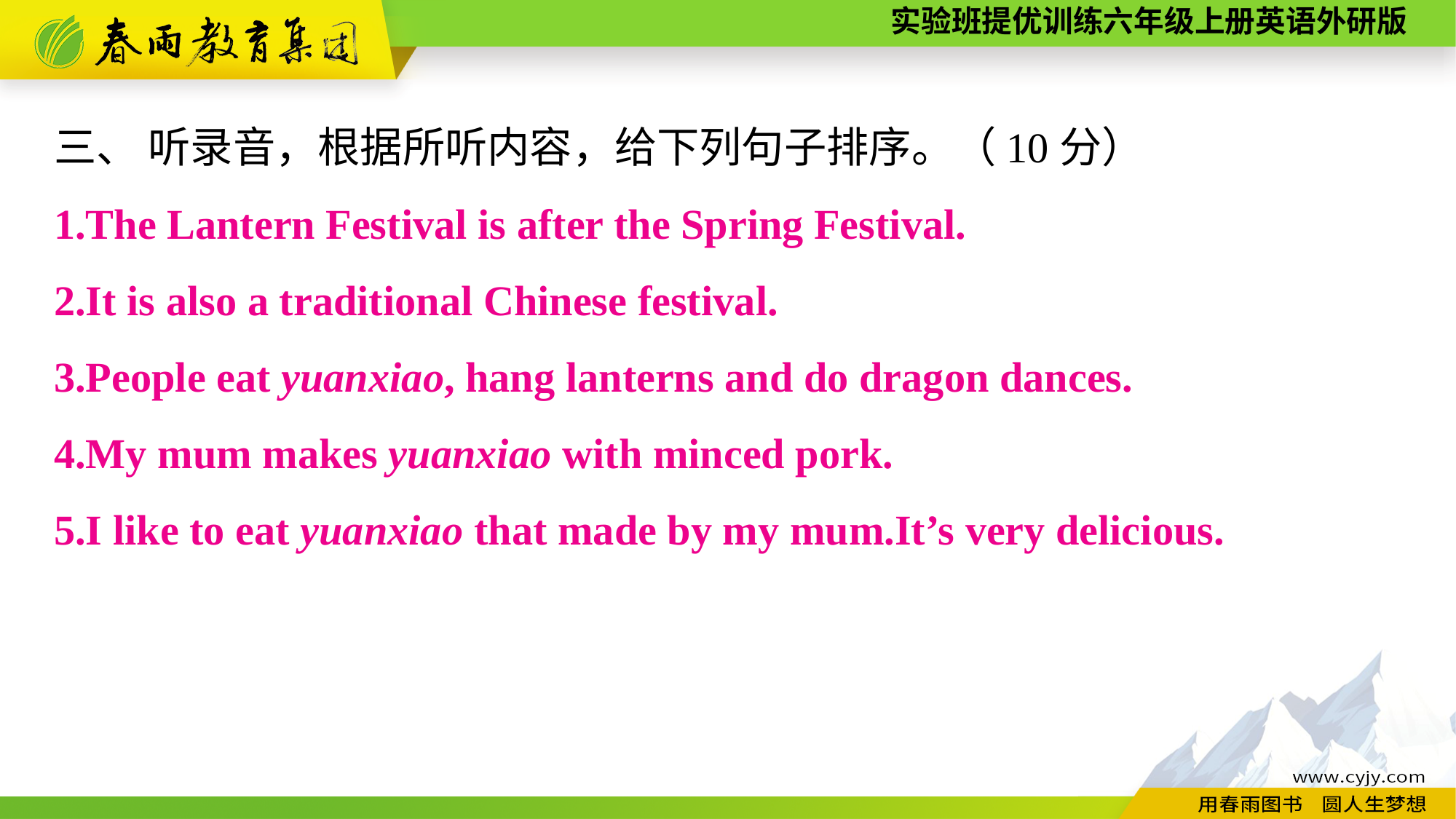

三、 听录音，根据所听内容，给下列句子排序。（10分）
1.The Lantern Festival is after the Spring Festival.
2.It is also a traditional Chinese festival.
3.People eat yuanxiao, hang lanterns and do dragon dances.
4.My mum makes yuanxiao with minced pork.
5.I like to eat yuanxiao that made by my mum.It’s very delicious.